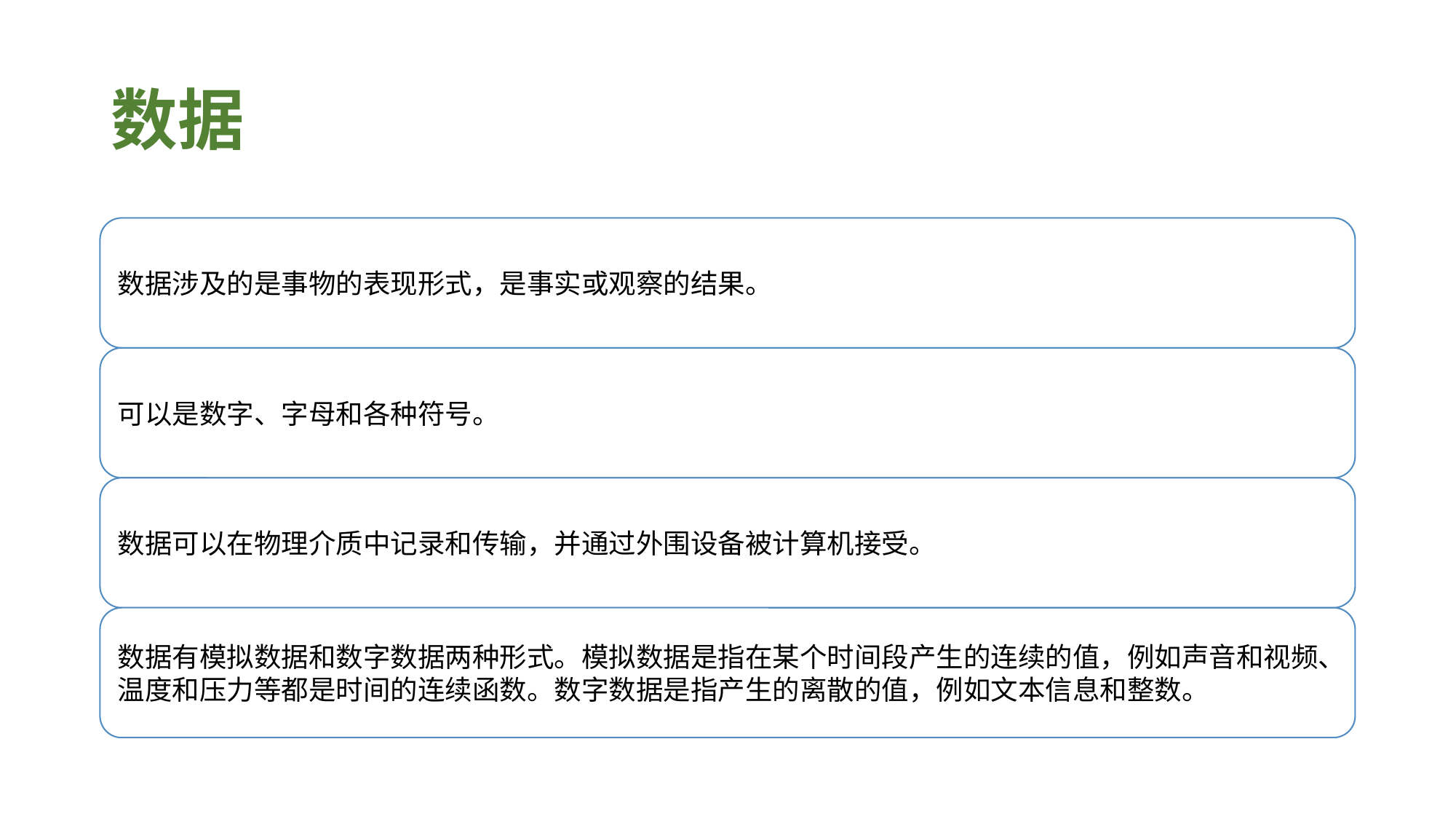

# 数据
数据涉及的是事物的表现形式，是事实或观察的结果。
可以是数字、字母和各种符号。
数据可以在物理介质中记录和传输，并通过外围设备被计算机接受。
数据有模拟数据和数字数据两种形式。模拟数据是指在某个时间段产生的连续的值，例如声音和视频、温度和压力等都是时间的连续函数。数字数据是指产生的离散的值，例如文本信息和整数。